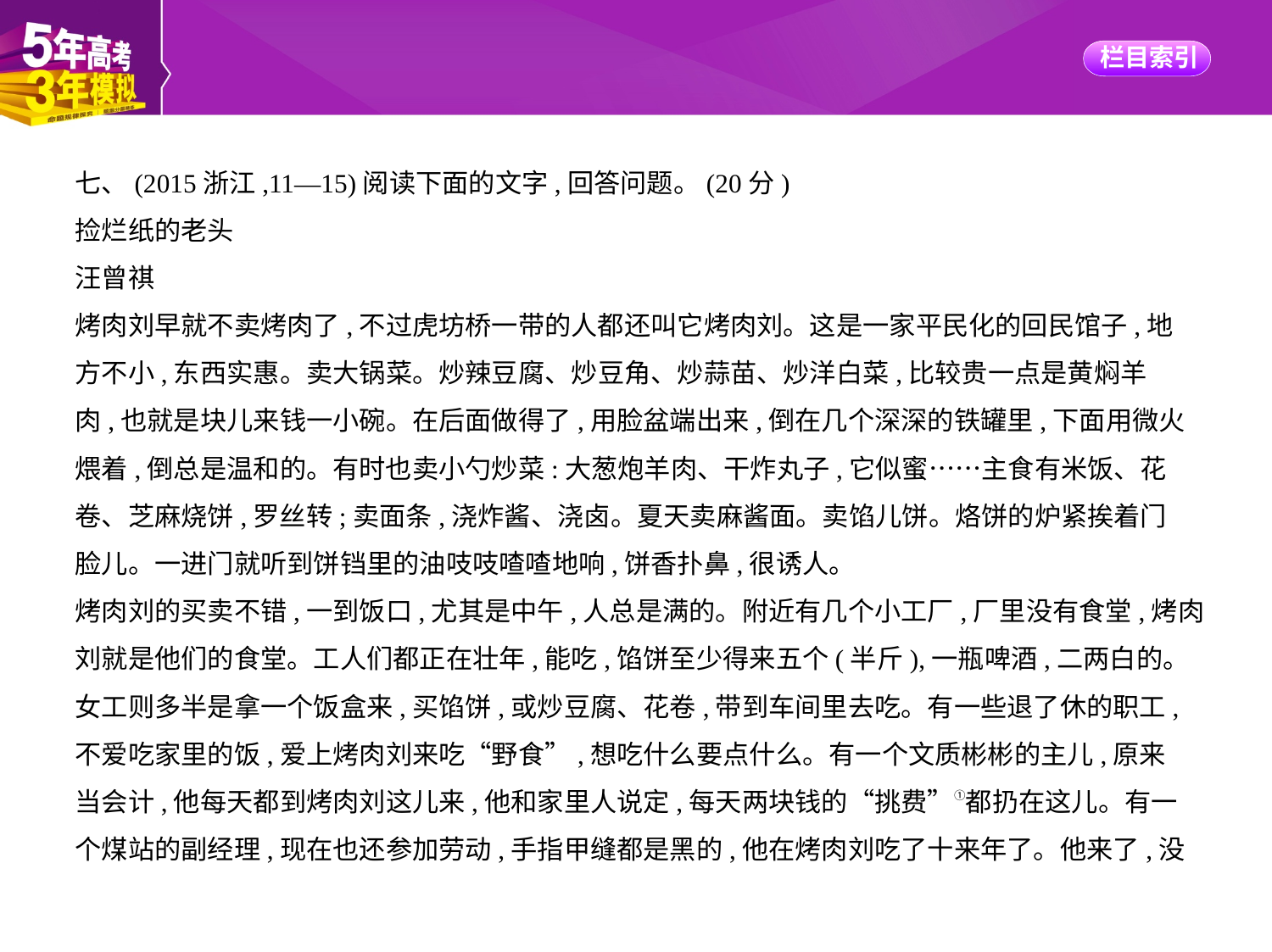

七、(2015浙江,11—15)阅读下面的文字,回答问题。(20分)
捡烂纸的老头
汪曾祺
烤肉刘早就不卖烤肉了,不过虎坊桥一带的人都还叫它烤肉刘。这是一家平民化的回民馆子,地
方不小,东西实惠。卖大锅菜。炒辣豆腐、炒豆角、炒蒜苗、炒洋白菜,比较贵一点是黄焖羊
肉,也就是块儿来钱一小碗。在后面做得了,用脸盆端出来,倒在几个深深的铁罐里,下面用微火
煨着,倒总是温和的。有时也卖小勺炒菜:大葱炮羊肉、干炸丸子,它似蜜……主食有米饭、花
卷、芝麻烧饼,罗丝转;卖面条,浇炸酱、浇卤。夏天卖麻酱面。卖馅儿饼。烙饼的炉紧挨着门
脸儿。一进门就听到饼铛里的油吱吱喳喳地响,饼香扑鼻,很诱人。
烤肉刘的买卖不错,一到饭口,尤其是中午,人总是满的。附近有几个小工厂,厂里没有食堂,烤肉
刘就是他们的食堂。工人们都正在壮年,能吃,馅饼至少得来五个(半斤),一瓶啤酒,二两白的。
女工则多半是拿一个饭盒来,买馅饼,或炒豆腐、花卷,带到车间里去吃。有一些退了休的职工,
不爱吃家里的饭,爱上烤肉刘来吃“野食”,想吃什么要点什么。有一个文质彬彬的主儿,原来
当会计,他每天都到烤肉刘这儿来,他和家里人说定,每天两块钱的“挑费”①都扔在这儿。有一
个煤站的副经理,现在也还参加劳动,手指甲缝都是黑的,他在烤肉刘吃了十来年了。他来了,没